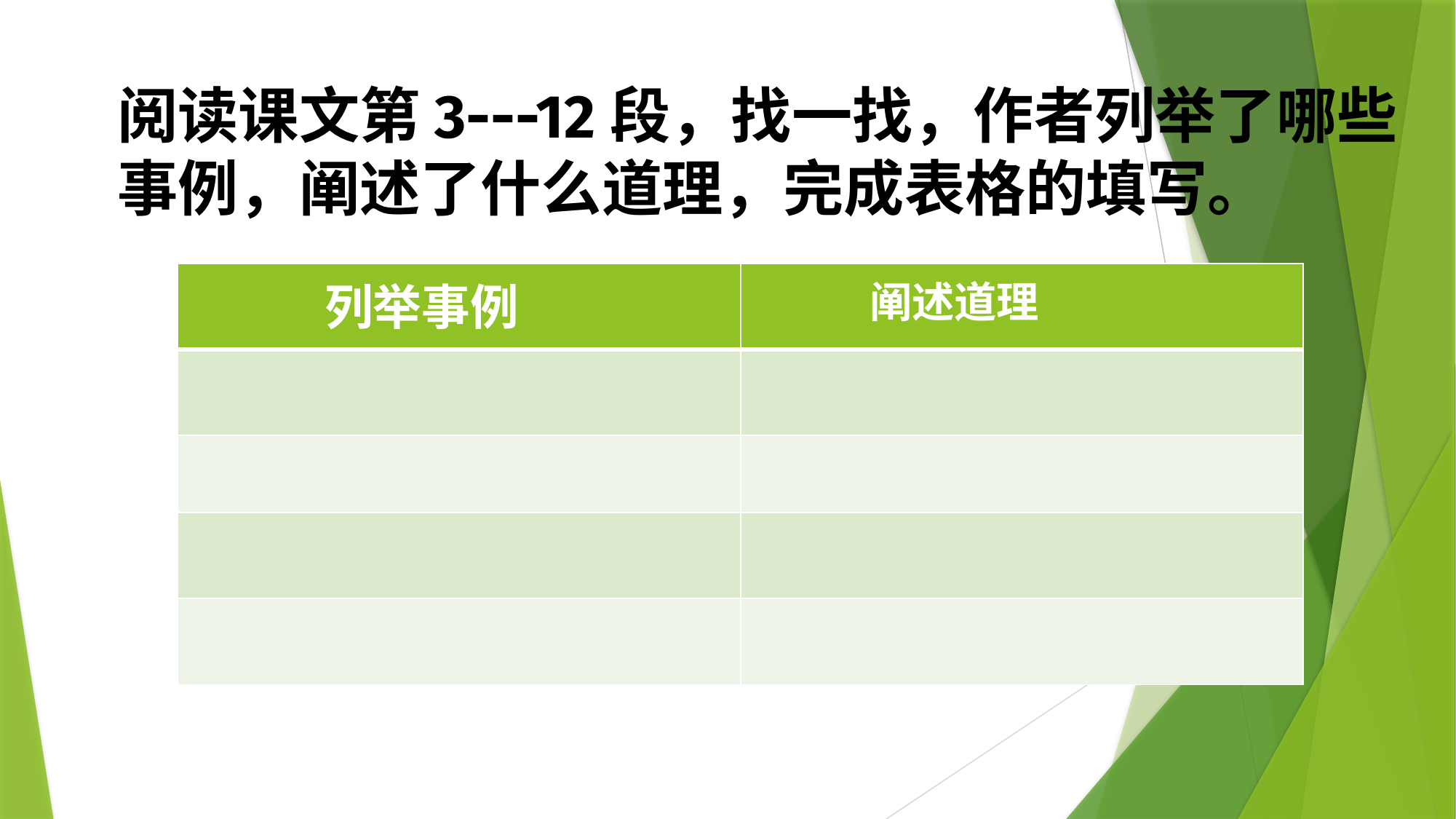

阅读课文第3---12段，找一找，作者列举了哪些
事例，阐述了什么道理，完成表格的填写。
| 列举事例 | 阐述道理 |
| --- | --- |
|  |  |
|  |  |
|  |  |
|  |  |